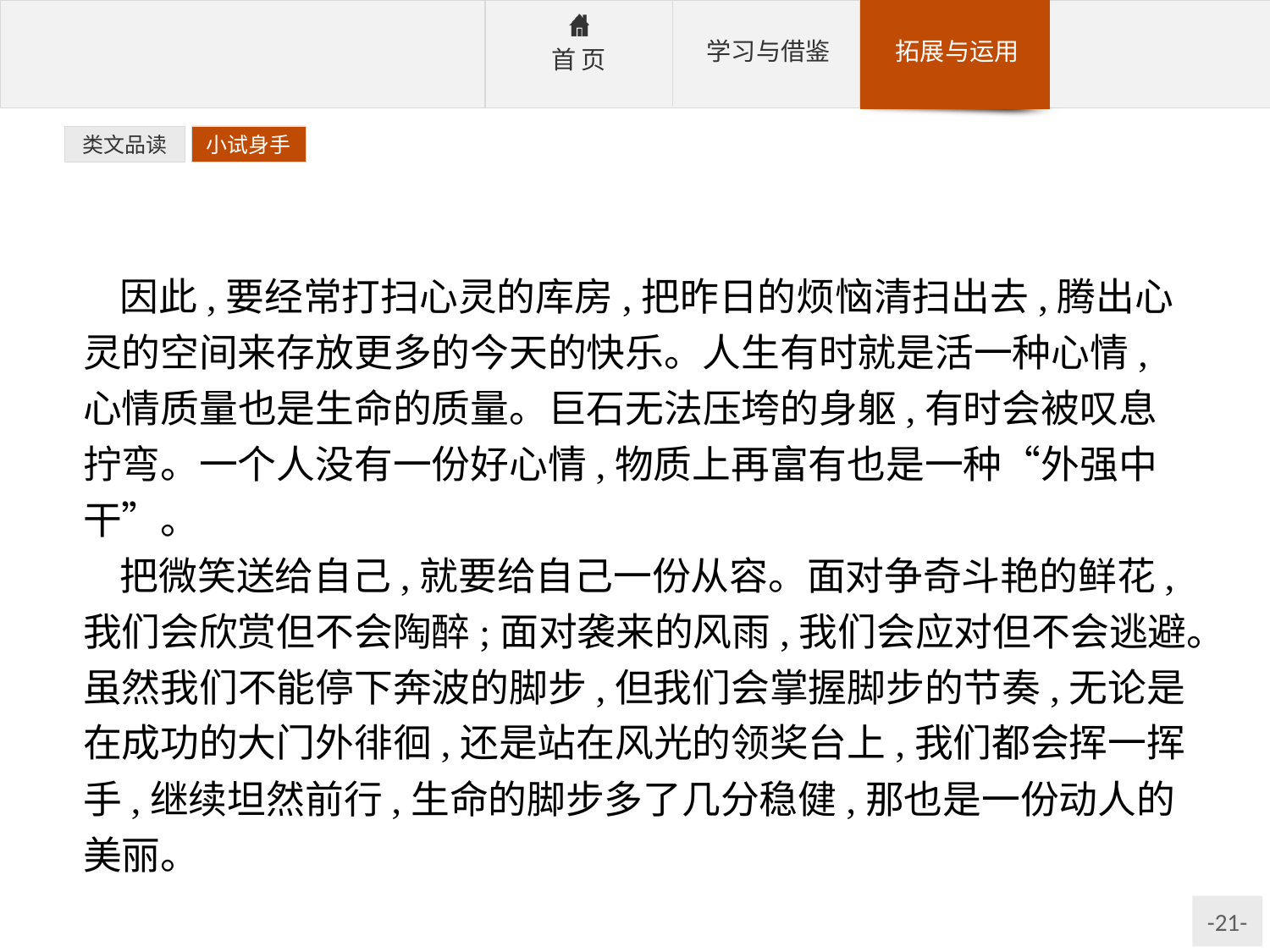

类文品读
小试身手
因此,要经常打扫心灵的库房,把昨日的烦恼清扫出去,腾出心灵的空间来存放更多的今天的快乐。人生有时就是活一种心情,心情质量也是生命的质量。巨石无法压垮的身躯,有时会被叹息拧弯。一个人没有一份好心情,物质上再富有也是一种“外强中干”。
把微笑送给自己,就要给自己一份从容。面对争奇斗艳的鲜花,我们会欣赏但不会陶醉;面对袭来的风雨,我们会应对但不会逃避。虽然我们不能停下奔波的脚步,但我们会掌握脚步的节奏,无论是在成功的大门外徘徊,还是站在风光的领奖台上,我们都会挥一挥手,继续坦然前行,生命的脚步多了几分稳健,那也是一份动人的美丽。